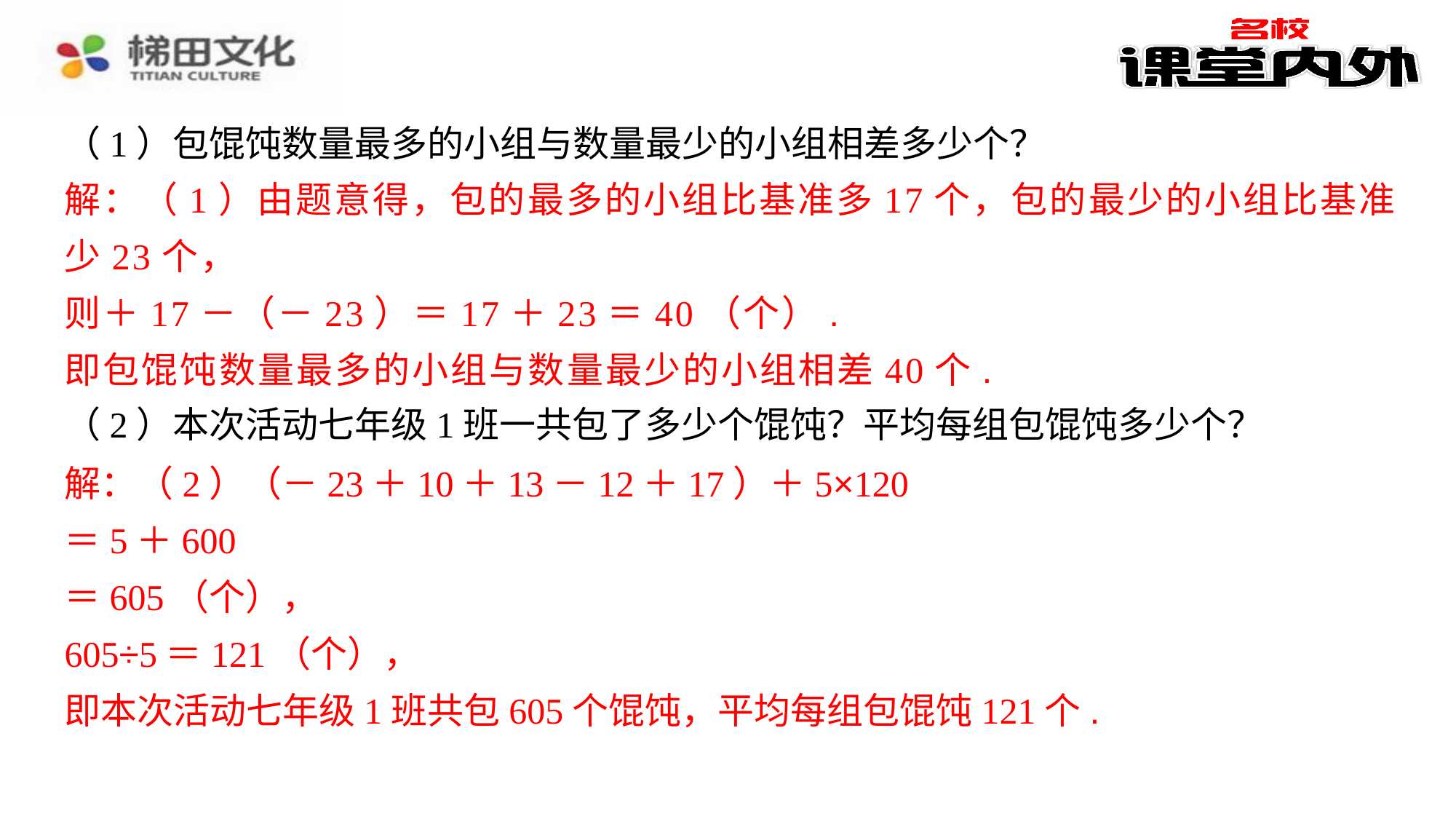

（1）包馄饨数量最多的小组与数量最少的小组相差多少个？
解：（1）由题意得，包的最多的小组比基准多17个，包的最少的小组比基准
少23个，
则＋17－（－23）＝17＋23＝40（个）.
即包馄饨数量最多的小组与数量最少的小组相差40个.
（2）本次活动七年级1班一共包了多少个馄饨？平均每组包馄饨多少个？
解：（2）（－23＋10＋13－12＋17）＋5×120
＝5＋600
＝605（个），
605÷5＝121（个），
即本次活动七年级1班共包605个馄饨，平均每组包馄饨121个.
解：（1）由题意得，包的最多的小组比基准多17个，包的最少的小组比基准
少23个，
则＋17－（－23）＝17＋23＝40（个）.
即包馄饨数量最多的小组与数量最少的小组相差40个.
解：（2）（－23＋10＋13－12＋17）＋5×120
＝5＋600
＝605（个），
605÷5＝121（个），
即本次活动七年级1班共包605个馄饨，平均每组包馄饨121个.